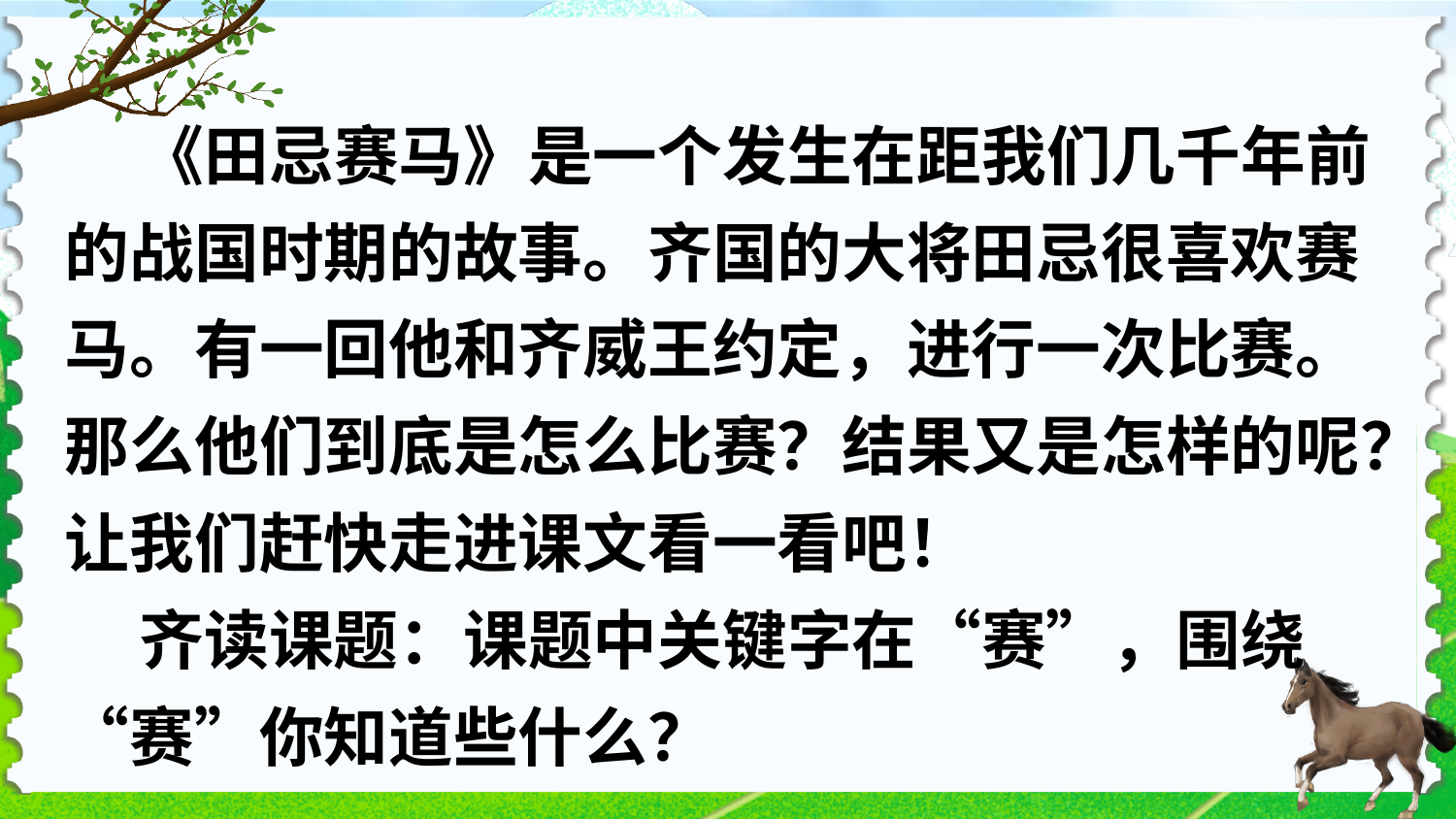

《田忌赛马》是一个发生在距我们几千年前的战国时期的故事。齐国的大将田忌很喜欢赛马。有一回他和齐威王约定，进行一次比赛。那么他们到底是怎么比赛？结果又是怎样的呢？让我们赶快走进课文看一看吧！
    齐读课题：课题中关键字在“赛”，围绕“赛”你知道些什么？